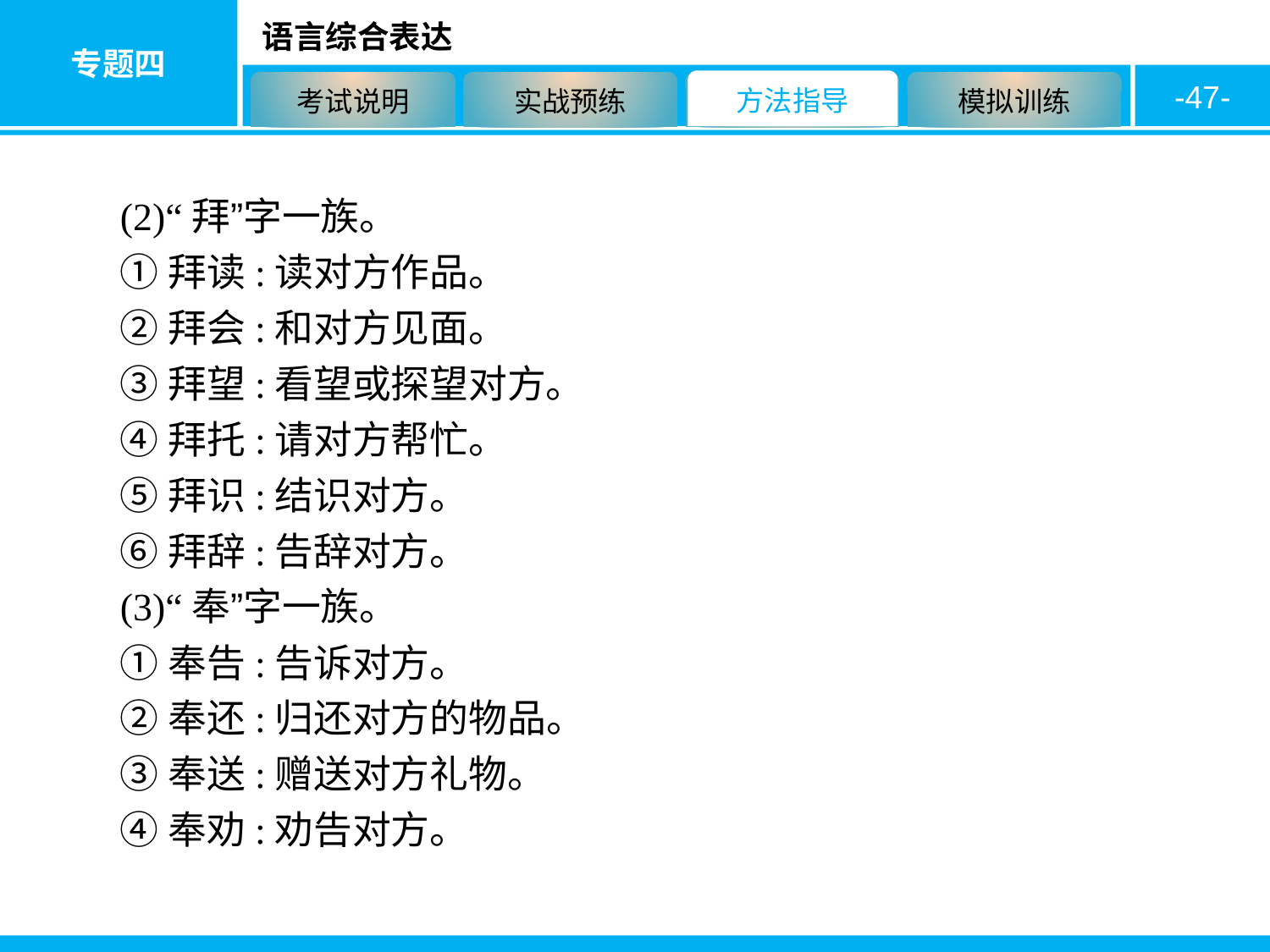

-47-
(2)“拜”字一族。
①拜读:读对方作品。
②拜会:和对方见面。
③拜望:看望或探望对方。
④拜托:请对方帮忙。
⑤拜识:结识对方。
⑥拜辞:告辞对方。
(3)“奉”字一族。
①奉告:告诉对方。
②奉还:归还对方的物品。
③奉送:赠送对方礼物。
④奉劝:劝告对方。